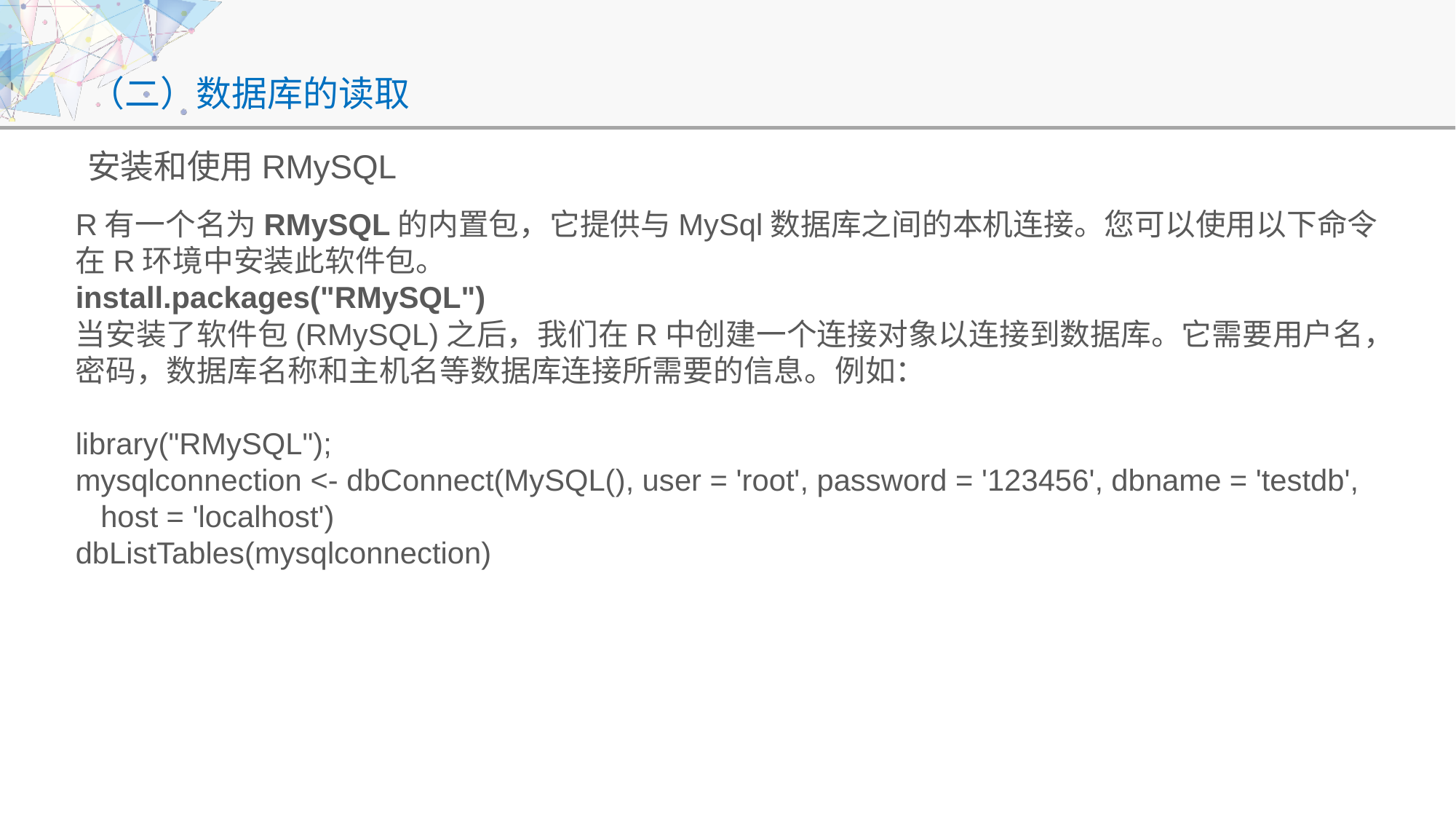

# （二）数据库的读取
安装和使用RMySQL
R有一个名为RMySQL的内置包，它提供与MySql数据库之间的本机连接。您可以使用以下命令在R环境中安装此软件包。
install.packages("RMySQL")
当安装了软件包(RMySQL)之后，我们在R中创建一个连接对象以连接到数据库。它需要用户名，密码，数据库名称和主机名等数据库连接所需要的信息。例如：

library("RMySQL");
mysqlconnection <- dbConnect(MySQL(), user = 'root', password = '123456', dbname = 'testdb',
   host = 'localhost')
dbListTables(mysqlconnection)